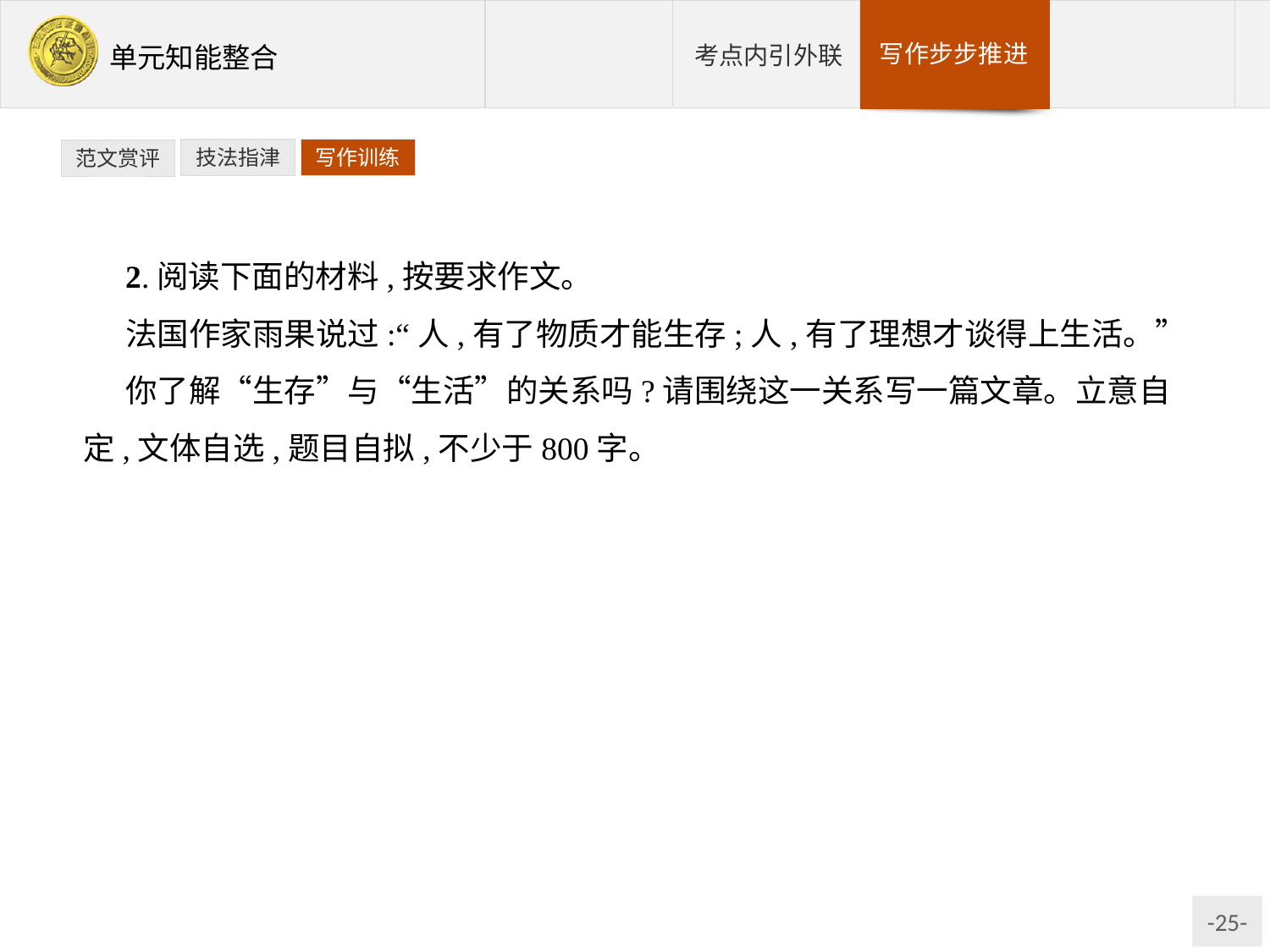

技法指津
写作训练
范文赏评
2.阅读下面的材料,按要求作文。
法国作家雨果说过:“人,有了物质才能生存;人,有了理想才谈得上生活。”
你了解“生存”与“生活”的关系吗?请围绕这一关系写一篇文章。立意自定,文体自选,题目自拟,不少于800字。
写作提示:材料中引用了雨果的名言,其含义是:人和动物的本质区别在于是否有理想。这至少给我们提供了两种认识角度:一是理想对生活的重要意义,二是人在生活中应如何正确对待物质和理想。无论从哪一个方面确立中心,都要将人与动物的区别、物质生活与精神生活的关系联系起来加以思考,只有准确辨析这种关系,才能切中题旨。